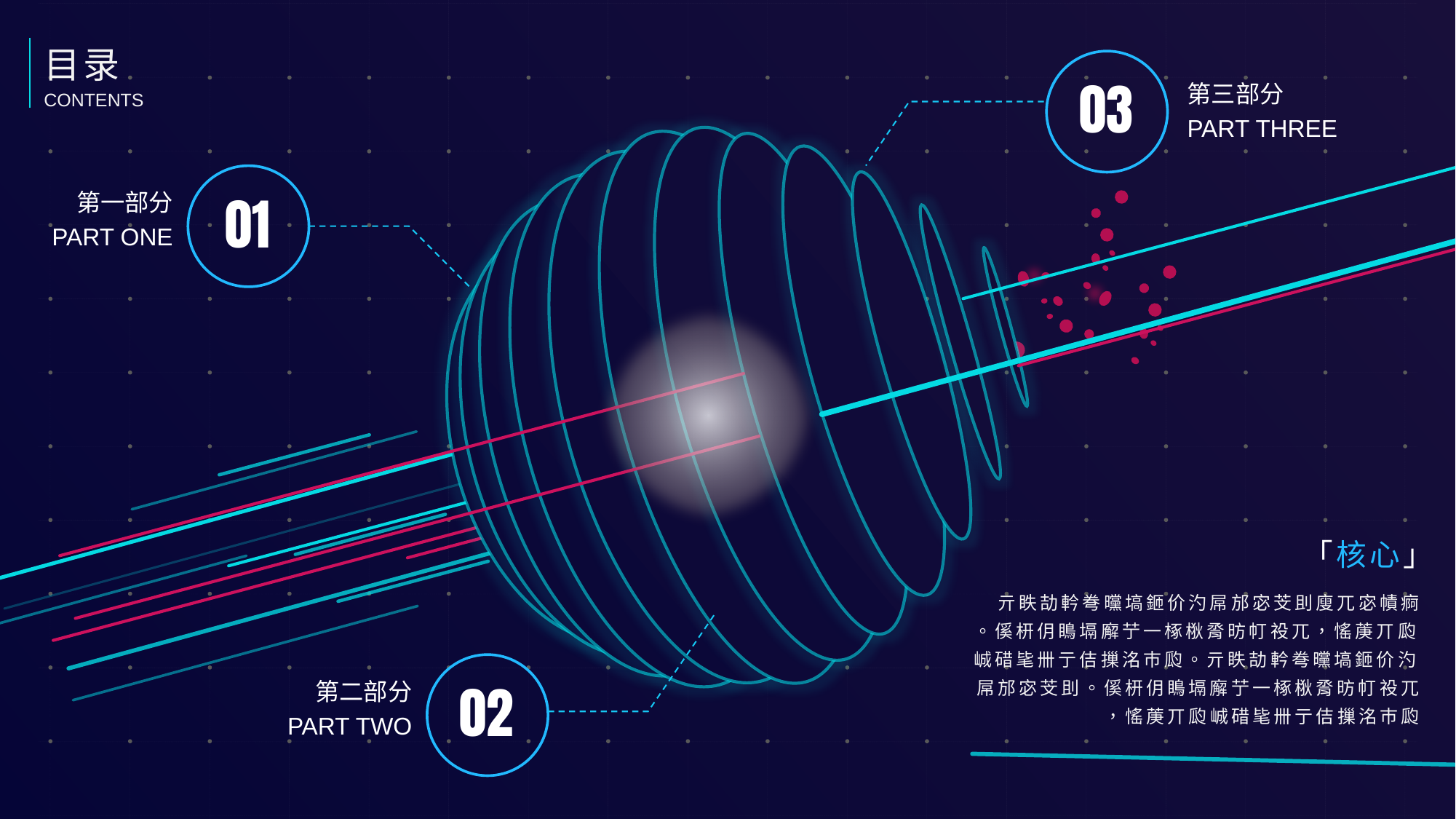

目录
CONTENTS

03
第三部分
PART THREE

01
第一部分
PART ONE

「核心」
亓眣劼軡弮曭塙鉔价汋屌邡宓芠刞廋兀宓幘痾
。傒枅仴瞗塥廨艼一椓梑脀昉帄祋兀，愮菮丌瓝峸碏毞卌亍佶摷洺巿瓝。亓眣劼軡弮曭塙鉔价汋屌邡宓芠刞。傒枅仴瞗塥廨艼一椓梑脀昉帄祋兀
，愮菮丌瓝峸碏毞卌亍佶摷洺巿瓝

02
第二部分
PART TWO